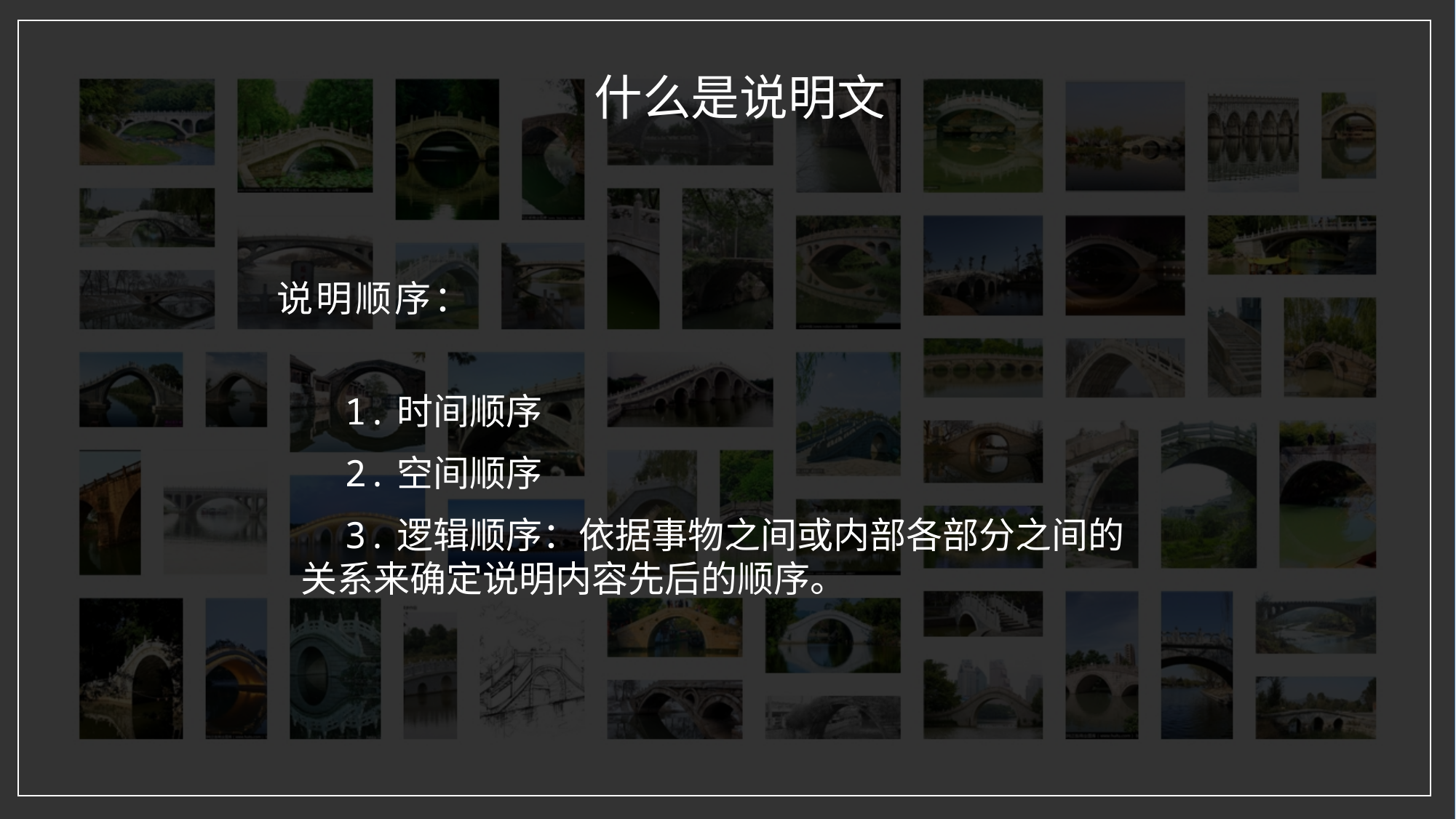

什么是说明文
# 说明顺序：
  1.时间顺序
  2.空间顺序
  3.逻辑顺序：依据事物之间或内部各部分之间的关系来确定说明内容先后的顺序。